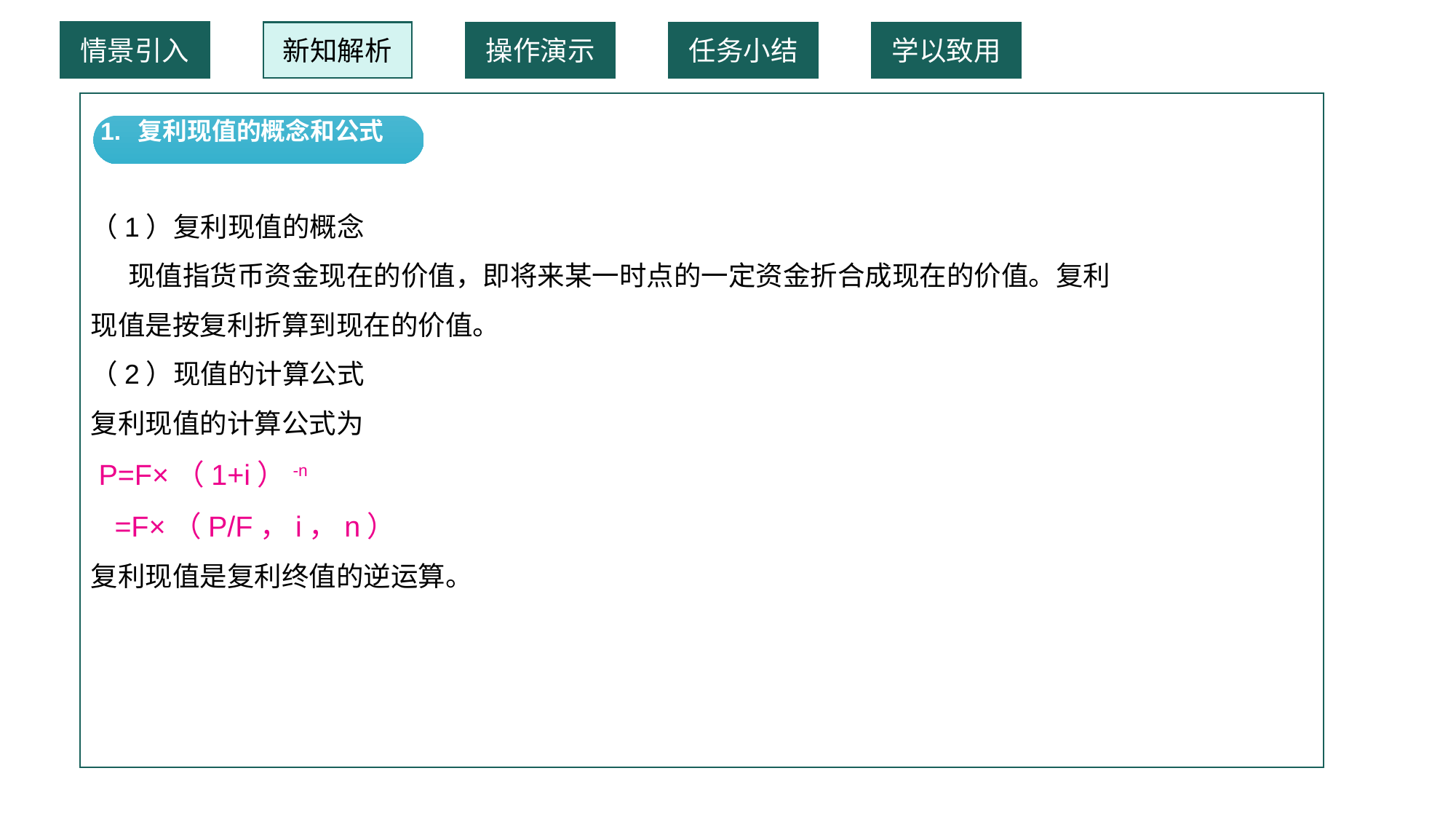

情景引入
新知解析
操作演示
任务小结
学以致用

1. 复利现值的概念和公式
（1）复利现值的概念
     现值指货币资金现在的价值，即将来某一时点的一定资金折合成现在的价值。复利现值是按复利折算到现在的价值。
（2）现值的计算公式
复利现值的计算公式为
 P=F×（1+i）-n
   =F×（P/F，i，n）
复利现值是复利终值的逆运算。